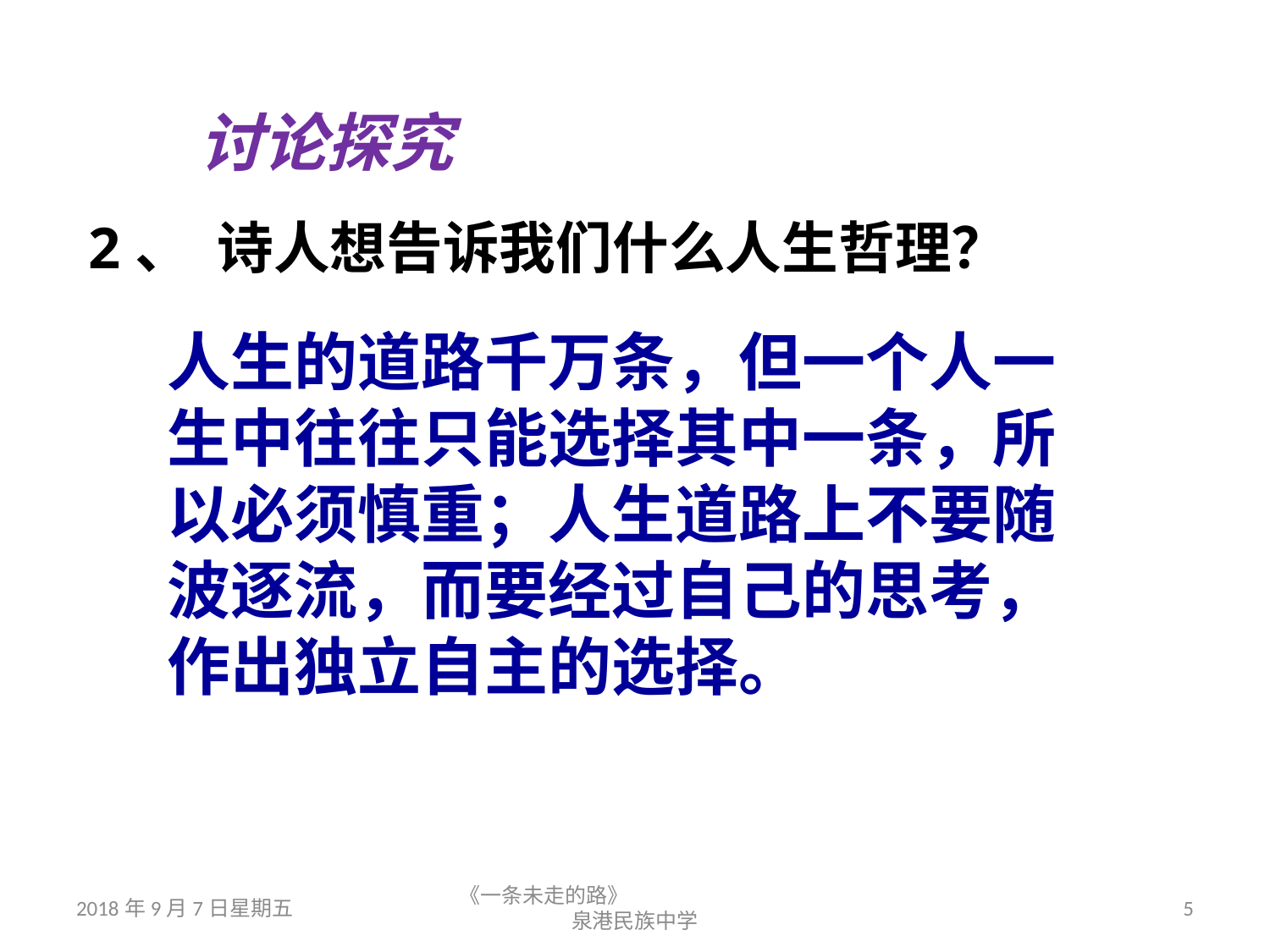

讨论探究
2、  诗人想告诉我们什么人生哲理？
人生的道路千万条，但一个人一生中往往只能选择其中一条，所以必须慎重；人生道路上不要随波逐流，而要经过自己的思考，作出独立自主的选择。
2018年9月7日星期五
《一条未走的路》                                        泉港民族中学
5